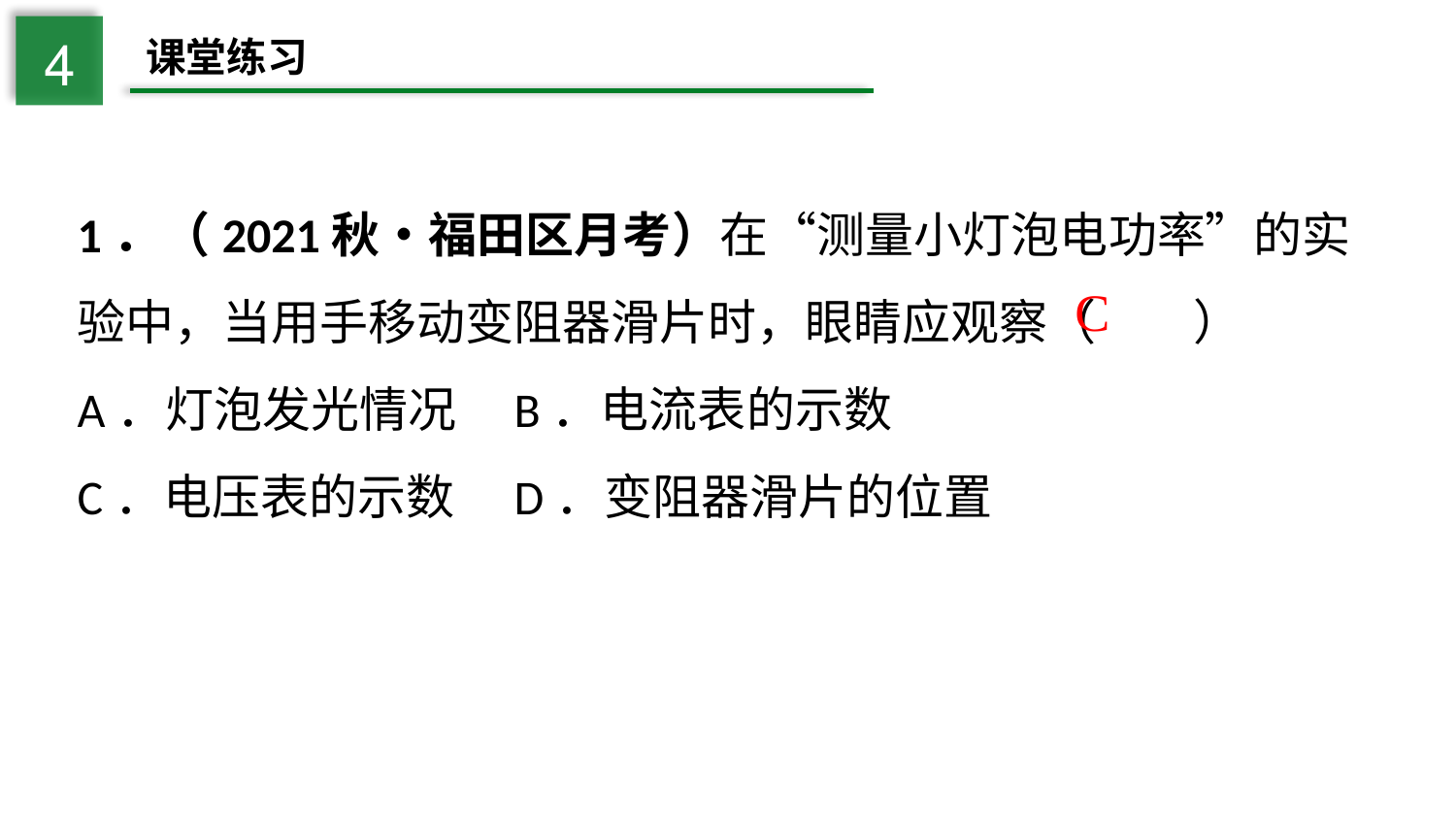

4
课堂练习
1．（2021秋•福田区月考）在“测量小灯泡电功率”的实验中，当用手移动变阻器滑片时，眼睛应观察（　　）
A．灯泡发光情况	B．电流表的示数
C．电压表的示数	D．变阻器滑片的位置
C